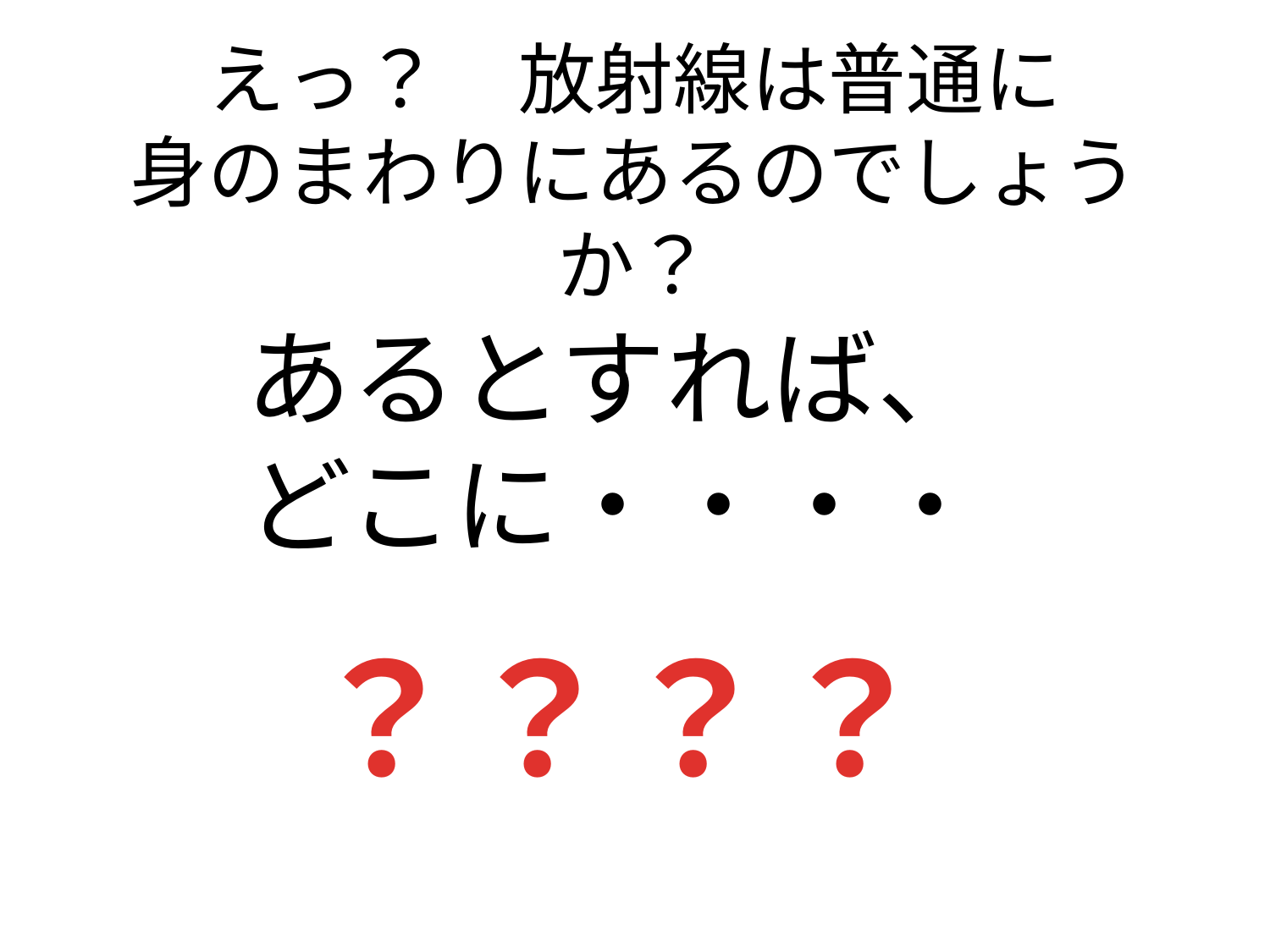

えっ？　放射線は普通に
身のまわりにあるのでしょうか？
あるとすれば、
どこに・・・・
？？？？